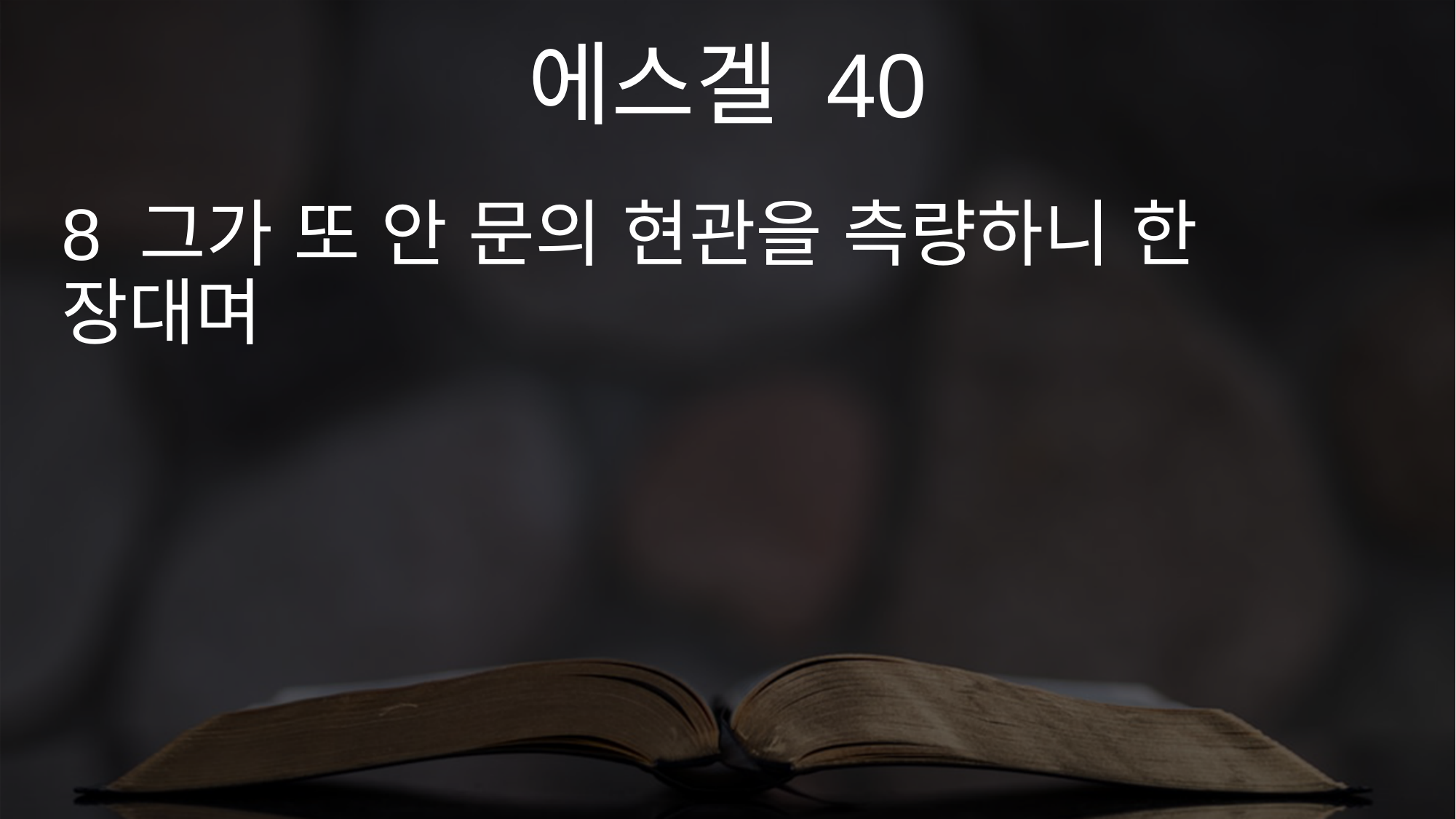

에스겔 40
8 그가 또 안 문의 현관을 측량하니 한 장대며